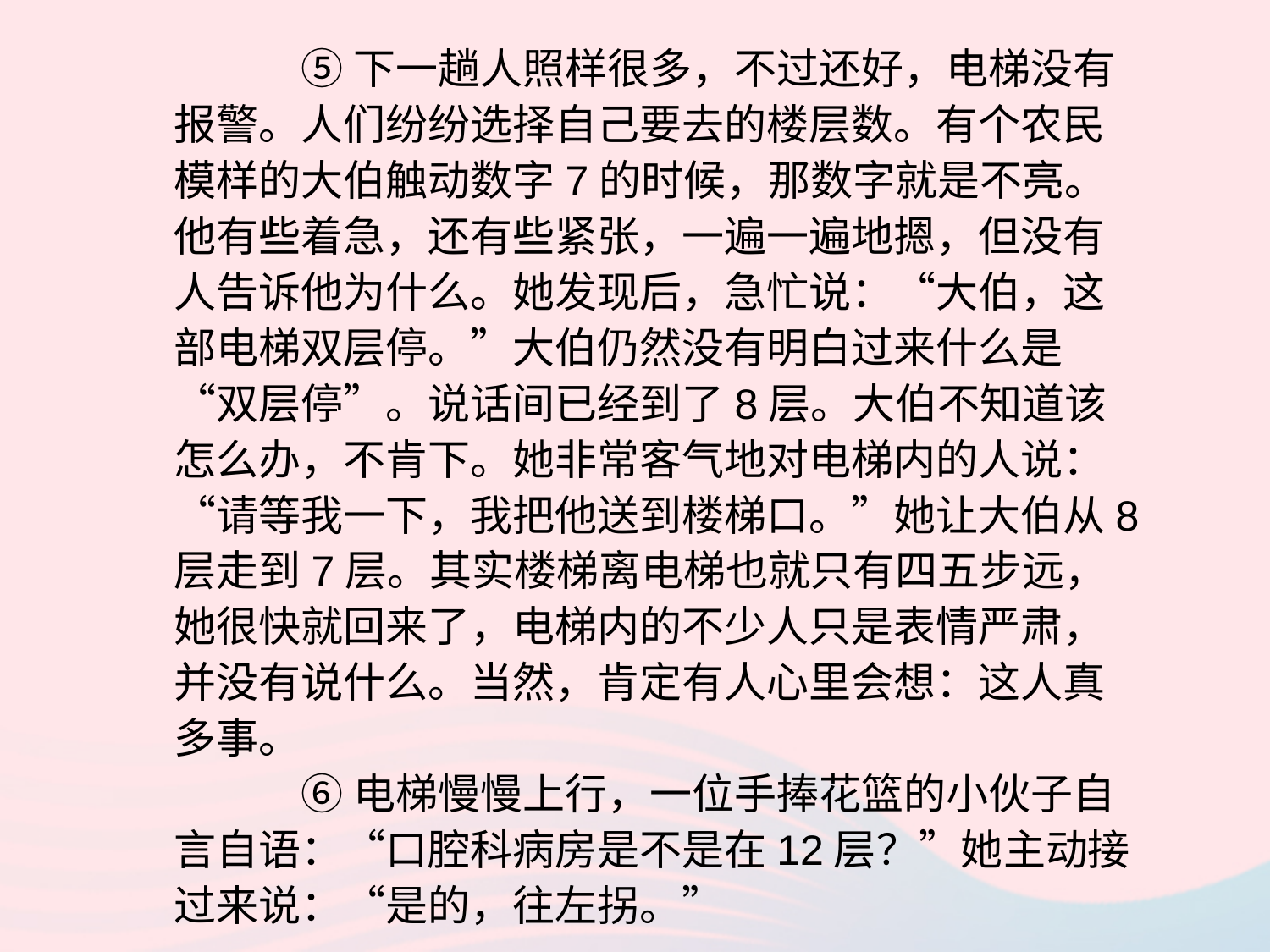

⑤下一趟人照样很多，不过还好，电梯没有报警。人们纷纷选择自己要去的楼层数。有个农民模样的大伯触动数字7的时候，那数字就是不亮。他有些着急，还有些紧张，一遍一遍地摁，但没有人告诉他为什么。她发现后，急忙说：“大伯，这部电梯双层停。”大伯仍然没有明白过来什么是“双层停”。说话间已经到了8层。大伯不知道该怎么办，不肯下。她非常客气地对电梯内的人说：“请等我一下，我把他送到楼梯口。”她让大伯从8层走到7层。其实楼梯离电梯也就只有四五步远，她很快就回来了，电梯内的不少人只是表情严肃，并没有说什么。当然，肯定有人心里会想：这人真多事。
	⑥电梯慢慢上行，一位手捧花篮的小伙子自言自语：“口腔科病房是不是在12层？”她主动接过来说：“是的，往左拐。”